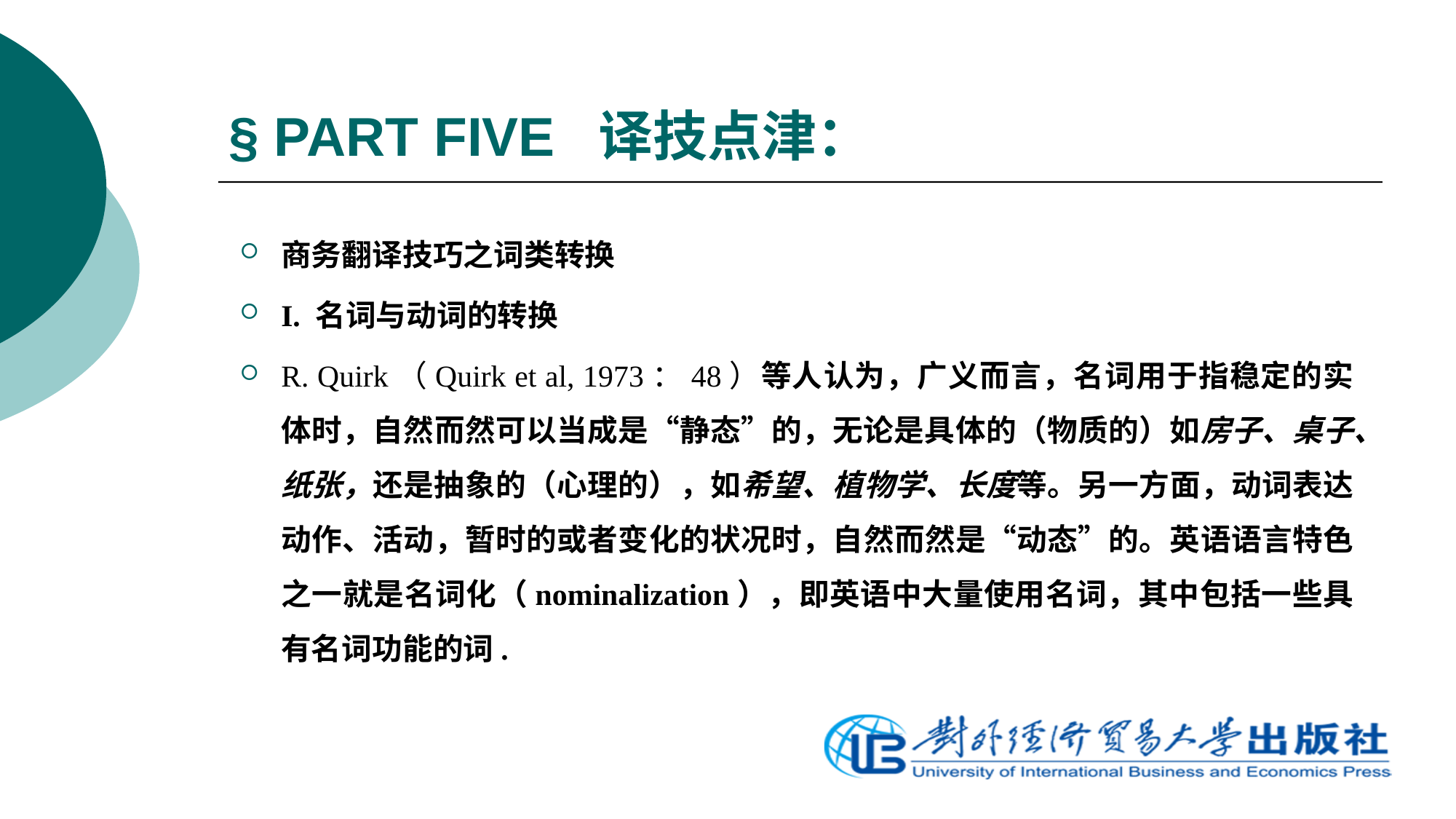

# § PART FIVE  译技点津：
商务翻译技巧之词类转换
I. 名词与动词的转换
R. Quirk（Quirk et al, 1973：48）等人认为，广义而言，名词用于指稳定的实体时，自然而然可以当成是“静态”的，无论是具体的（物质的）如房子、桌子、纸张，还是抽象的（心理的），如希望、植物学、长度等。另一方面，动词表达动作、活动，暂时的或者变化的状况时，自然而然是“动态”的。英语语言特色之一就是名词化（nominalization），即英语中大量使用名词，其中包括一些具有名词功能的词.